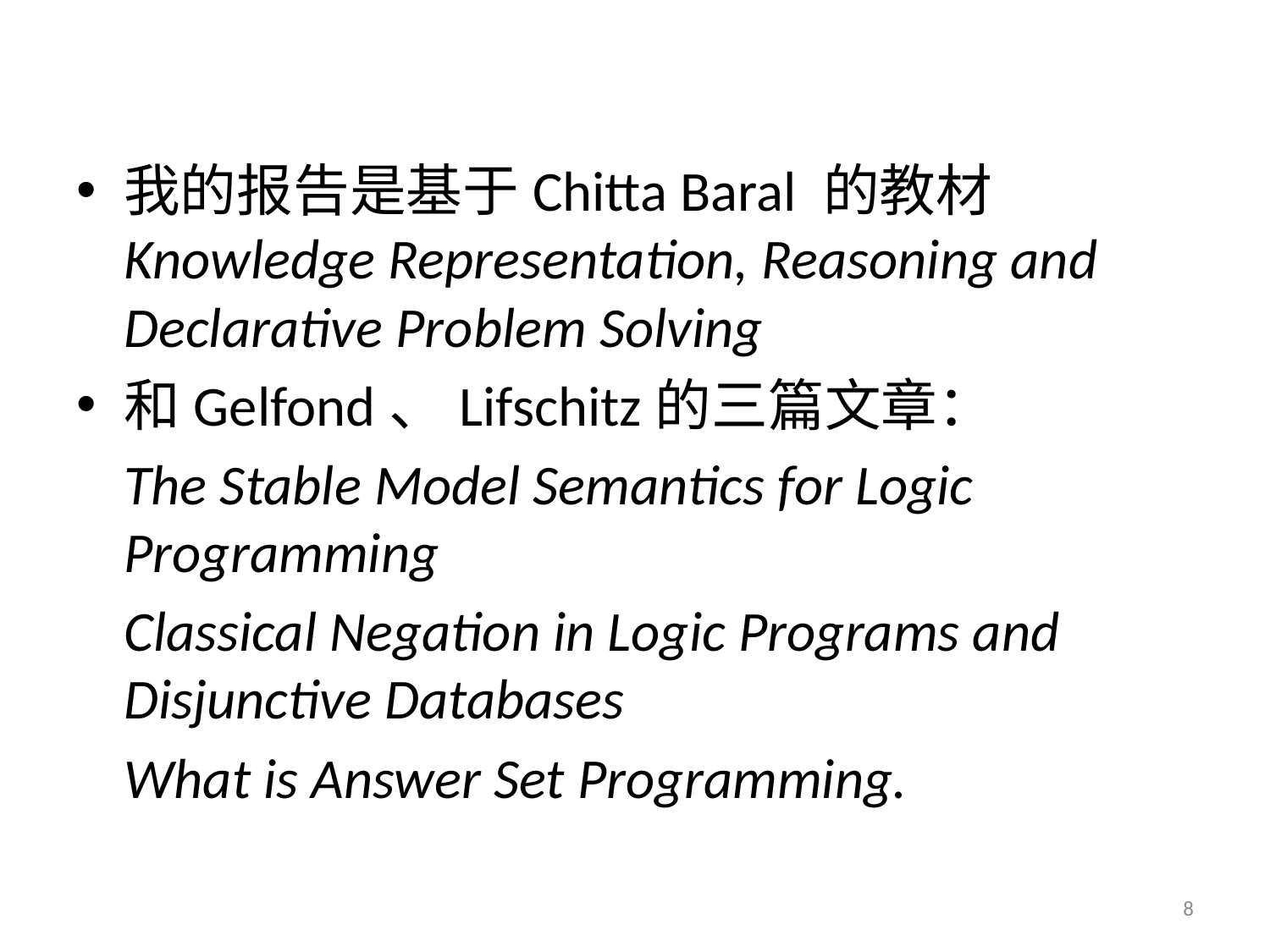

我的报告是基于Chitta Baral 的教材Knowledge Representation, Reasoning and Declarative Problem Solving
和Gelfond、Lifschitz的三篇文章：
	The Stable Model Semantics for Logic Programming
	Classical Negation in Logic Programs and Disjunctive Databases
	What is Answer Set Programming.
8